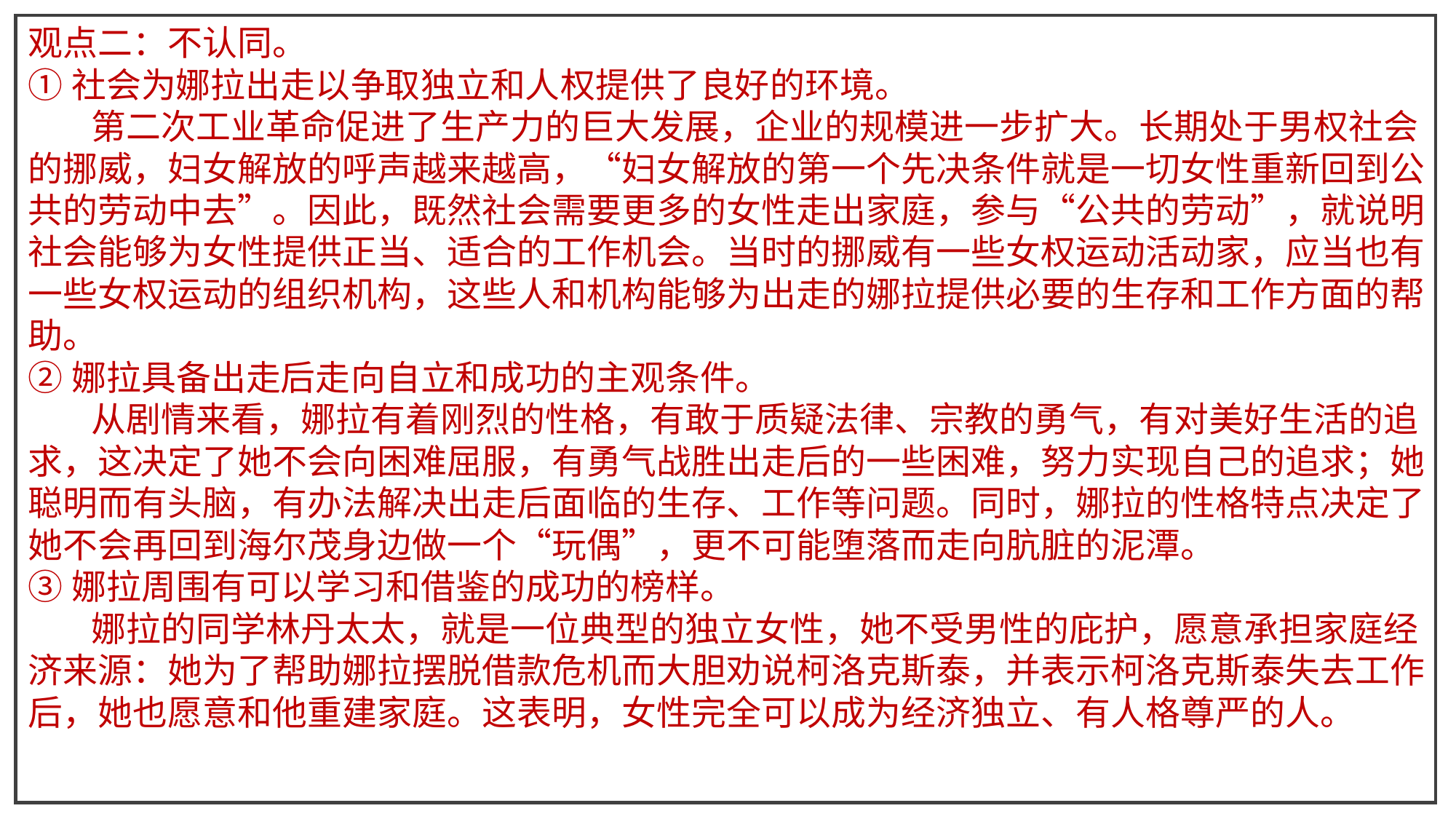

观点二：不认同。
①社会为娜拉出走以争取独立和人权提供了良好的环境。
       第二次工业革命促进了生产力的巨大发展，企业的规模进一步扩大。长期处于男权社会的挪威，妇女解放的呼声越来越高，“妇女解放的第一个先决条件就是一切女性重新回到公共的劳动中去”。因此，既然社会需要更多的女性走出家庭，参与“公共的劳动”，就说明社会能够为女性提供正当、适合的工作机会。当时的挪威有一些女权运动活动家，应当也有一些女权运动的组织机构，这些人和机构能够为出走的娜拉提供必要的生存和工作方面的帮助。
②娜拉具备出走后走向自立和成功的主观条件。
       从剧情来看，娜拉有着刚烈的性格，有敢于质疑法律、宗教的勇气，有对美好生活的追求，这决定了她不会向困难屈服，有勇气战胜出走后的一些困难，努力实现自己的追求；她聪明而有头脑，有办法解决出走后面临的生存、工作等问题。同时，娜拉的性格特点决定了她不会再回到海尔茂身边做一个“玩偶”，更不可能堕落而走向肮脏的泥潭。
③娜拉周围有可以学习和借鉴的成功的榜样。
       娜拉的同学林丹太太，就是一位典型的独立女性，她不受男性的庇护，愿意承担家庭经济来源：她为了帮助娜拉摆脱借款危机而大胆劝说柯洛克斯泰，并表示柯洛克斯泰失去工作后，她也愿意和他重建家庭。这表明，女性完全可以成为经济独立、有人格尊严的人。